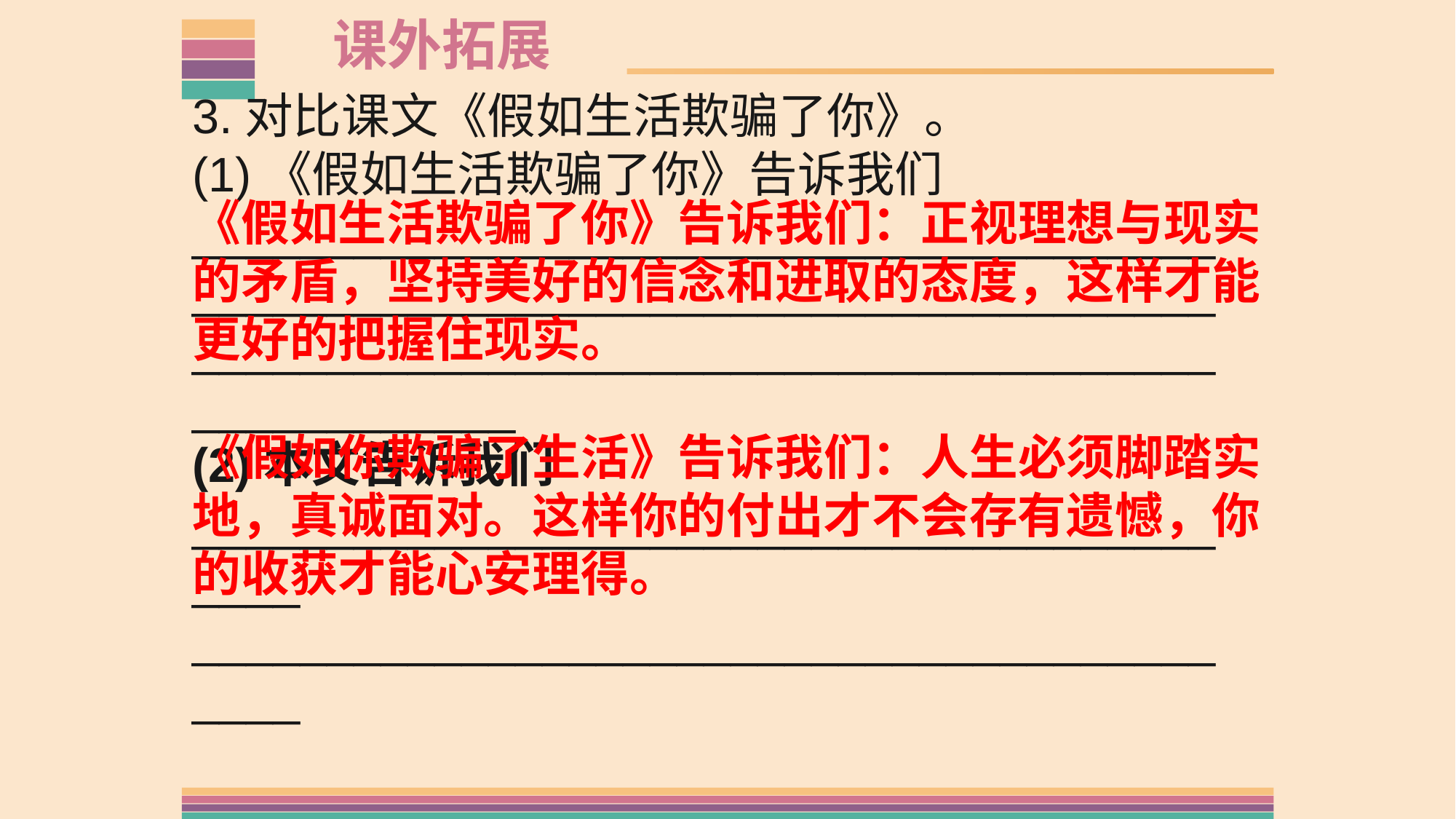

课外拓展

3.对比课文《假如生活欺骗了你》。
(1)《假如生活欺骗了你》告诉我们______________________________________________________________________________________________________________________________
(2)本文告诉我们__________________________________________
__________________________________________
《假如生活欺骗了你》告诉我们：正视理想与现实的矛盾，坚持美好的信念和进取的态度，这样才能更好的把握住现实。
《假如你欺骗了生活》告诉我们：人生必须脚踏实地，真诚面对。这样你的付出才不会存有遗憾，你的收获才能心安理得。